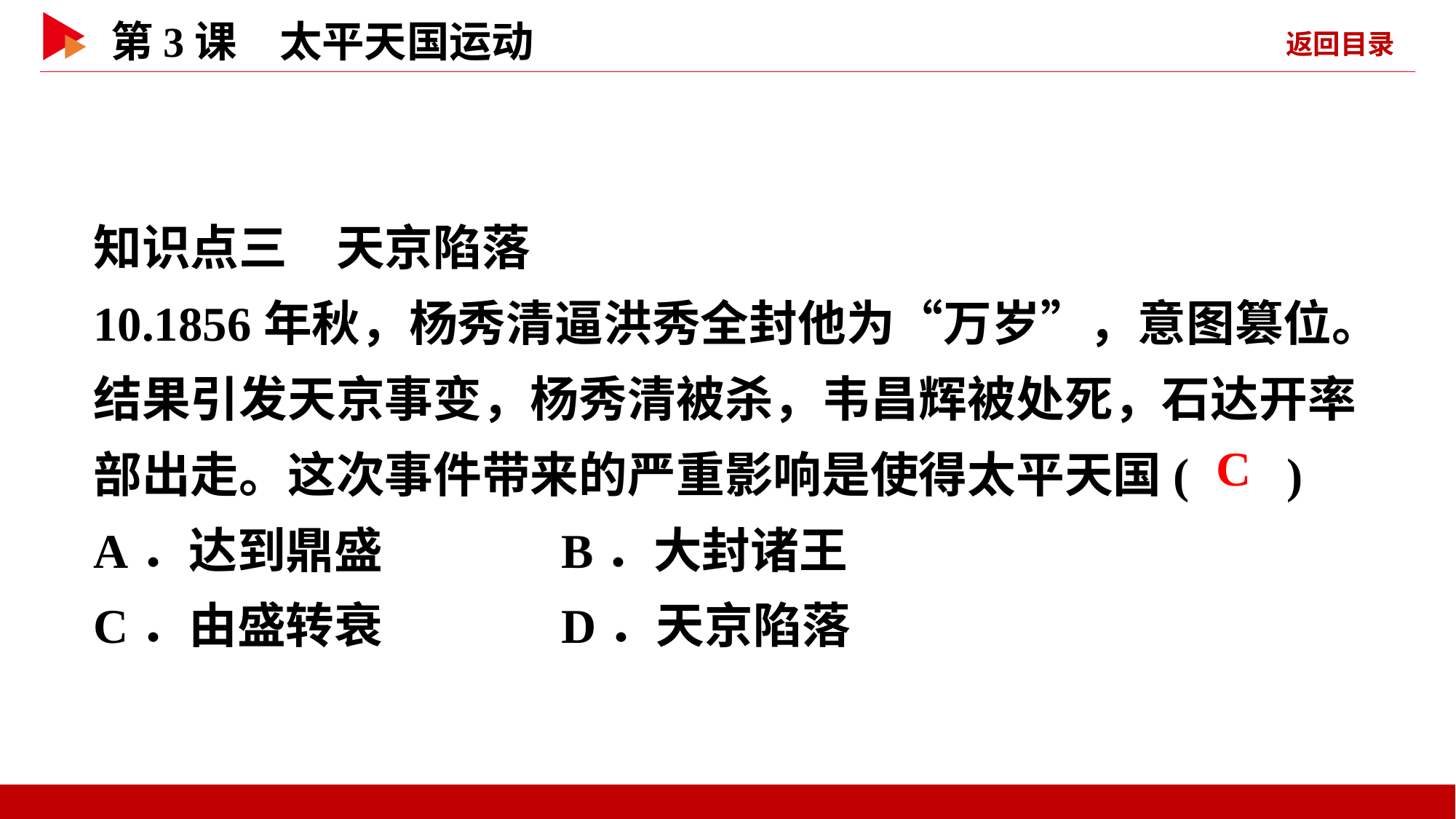

知识点三　天京陷落
10.1856年秋，杨秀清逼洪秀全封他为“万岁”，意图篡位。结果引发天京事变，杨秀清被杀，韦昌辉被处死，石达开率部出走。这次事件带来的严重影响是使得太平天国(        )
A．达到鼎盛               B．大封诸王
C．由盛转衰               D．天京陷落
   C